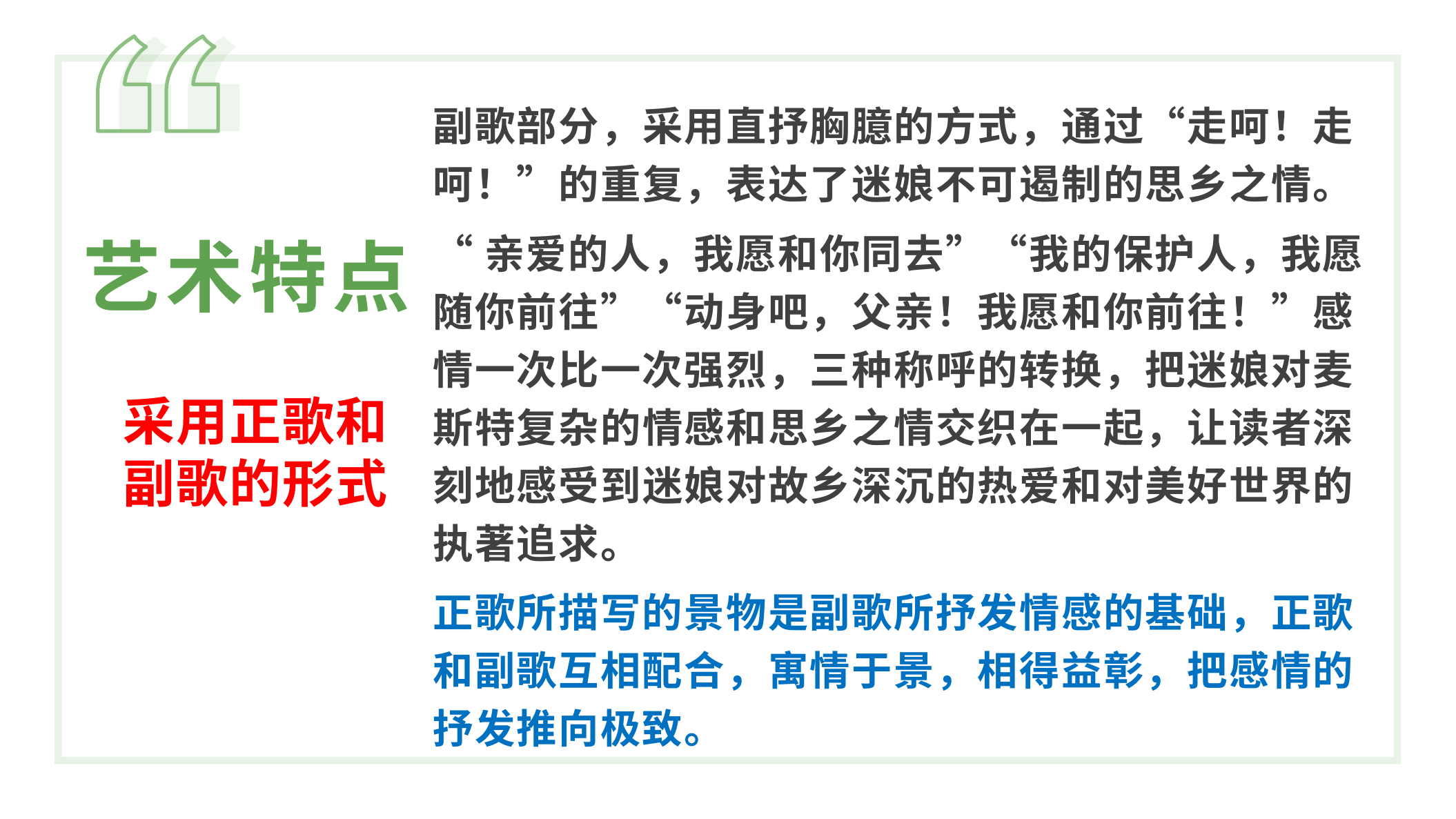

副歌部分，采用直抒胸臆的方式，通过“走呵！走呵！”的重复，表达了迷娘不可遏制的思乡之情。
“亲爱的人，我愿和你同去”“我的保护人，我愿随你前往”“动身吧，父亲！我愿和你前往！”感情一次比一次强烈，三种称呼的转换，把迷娘对麦斯特复杂的情感和思乡之情交织在一起，让读者深刻地感受到迷娘对故乡深沉的热爱和对美好世界的执著追求。
正歌所描写的景物是副歌所抒发情感的基础，正歌和副歌互相配合，寓情于景，相得益彰，把感情的抒发推向极致。
艺术特点
采用正歌和
副歌的形式